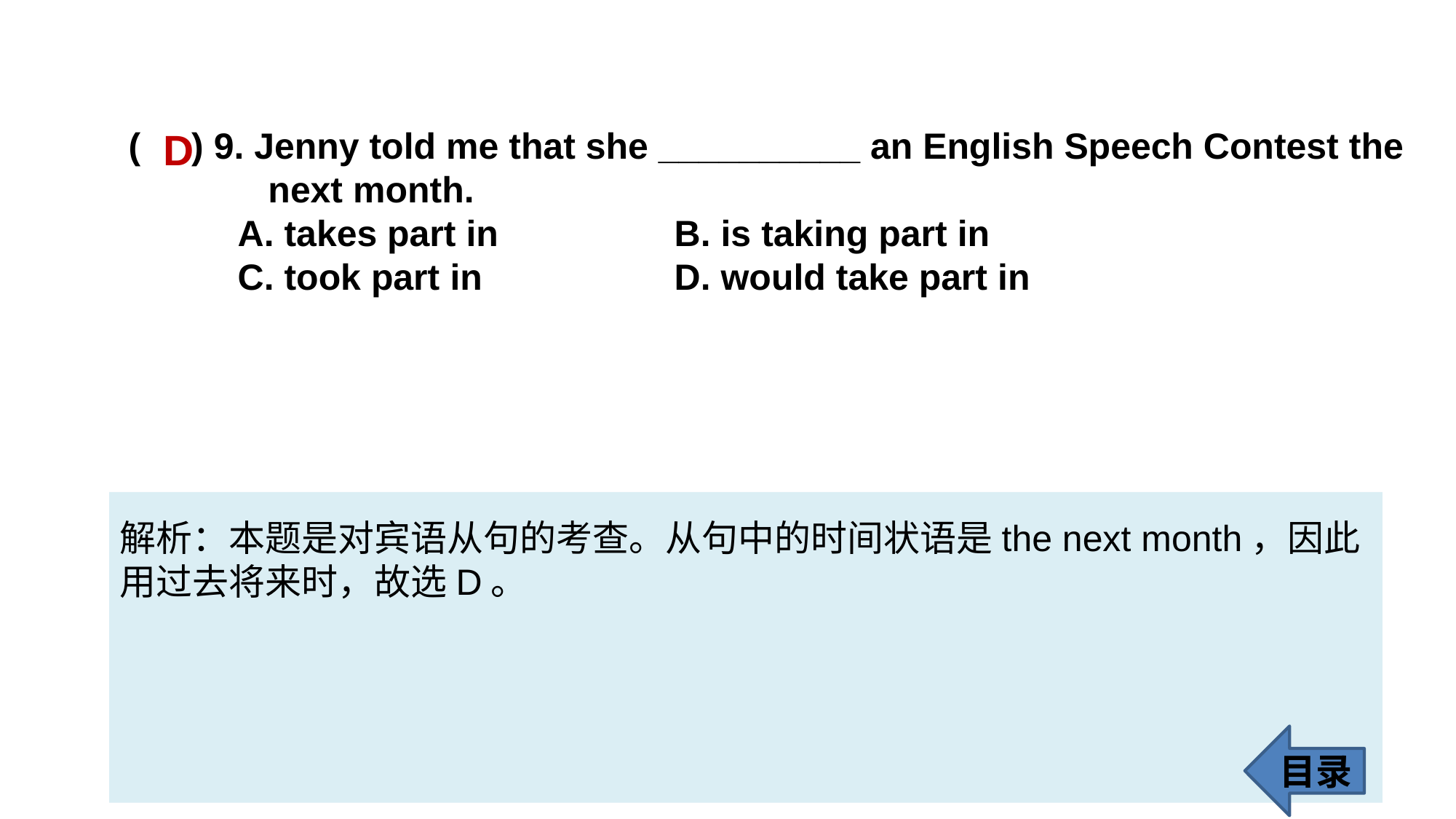

(     ) 9. Jenny told me that she __________ an English Speech Contest the 	     	   next month.
	A. takes part in 		B. is taking part in
	C. took part in 		D. would take part in
D

解析：本题是对宾语从句的考查。从句中的时间状语是the next month，因此用过去将来时，故选D。
目录
68